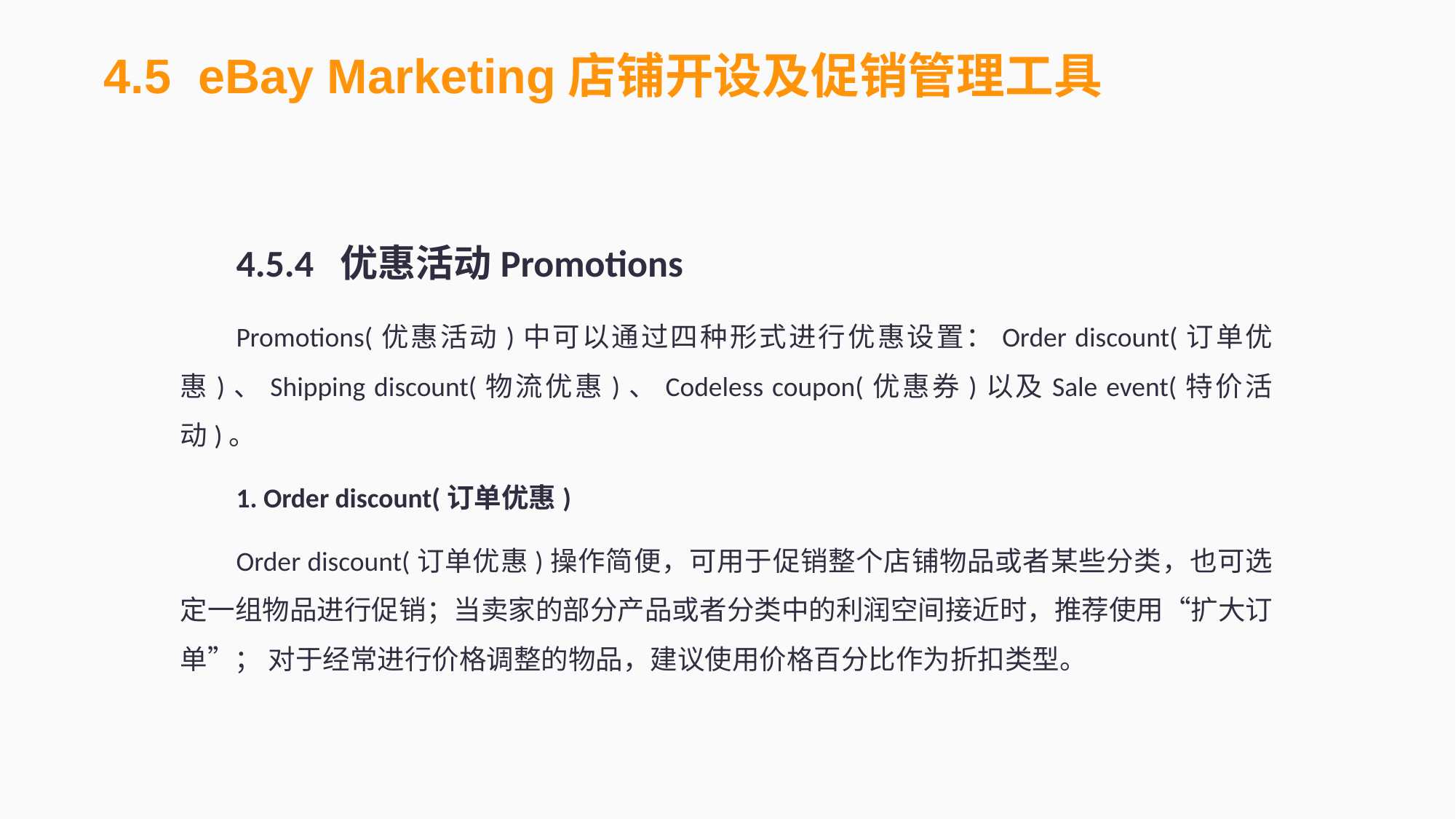

4.5  eBay Marketing店铺开设及促销管理工具
4.5.4  优惠活动Promotions
Promotions(优惠活动)中可以通过四种形式进行优惠设置：Order discount(订单优惠)、Shipping discount(物流优惠)、Codeless coupon(优惠券)以及Sale event(特价活动)。
1. Order discount(订单优惠)
Order discount(订单优惠)操作简便，可用于促销整个店铺物品或者某些分类，也可选定一组物品进行促销；当卖家的部分产品或者分类中的利润空间接近时，推荐使用“扩大订单”； 对于经常进行价格调整的物品，建议使用价格百分比作为折扣类型。